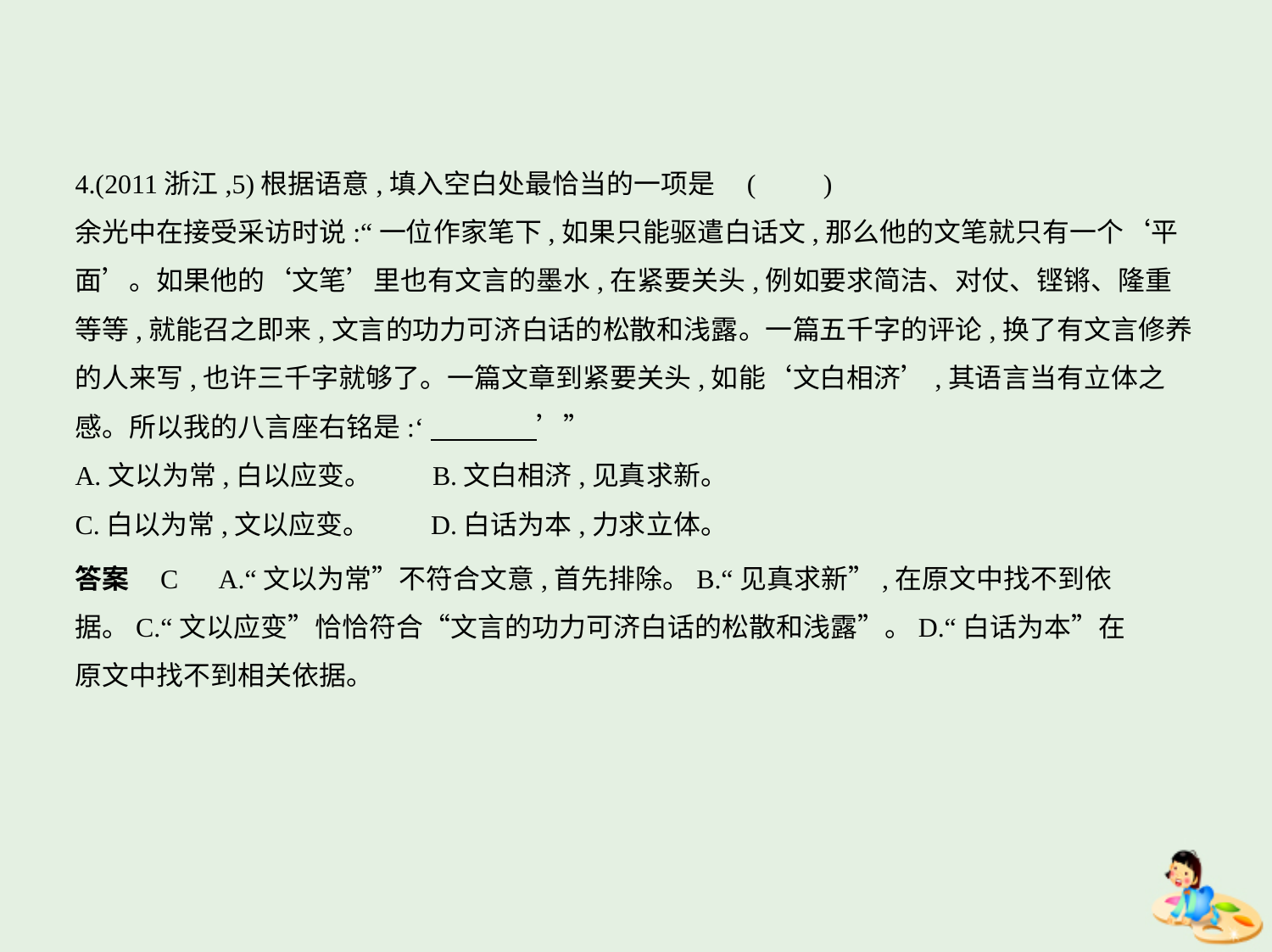

4.(2011浙江,5)根据语意,填入空白处最恰当的一项是 (　　)
余光中在接受采访时说:“一位作家笔下,如果只能驱遣白话文,那么他的文笔就只有一个‘平
面’。如果他的‘文笔’里也有文言的墨水,在紧要关头,例如要求简洁、对仗、铿锵、隆重
等等,就能召之即来,文言的功力可济白话的松散和浅露。一篇五千字的评论,换了有文言修养
的人来写,也许三千字就够了。一篇文章到紧要关头,如能‘文白相济’,其语言当有立体之
感。所以我的八言座右铭是:‘　　　    ’”
A.文以为常,白以应变。　　B.文白相济,见真求新。
C.白以为常,文以应变。　　D.白话为本,力求立体。
答案    C　A.“文以为常”不符合文意,首先排除。B.“见真求新”,在原文中找不到依
据。C.“文以应变”恰恰符合“文言的功力可济白话的松散和浅露”。D.“白话为本”在
原文中找不到相关依据。